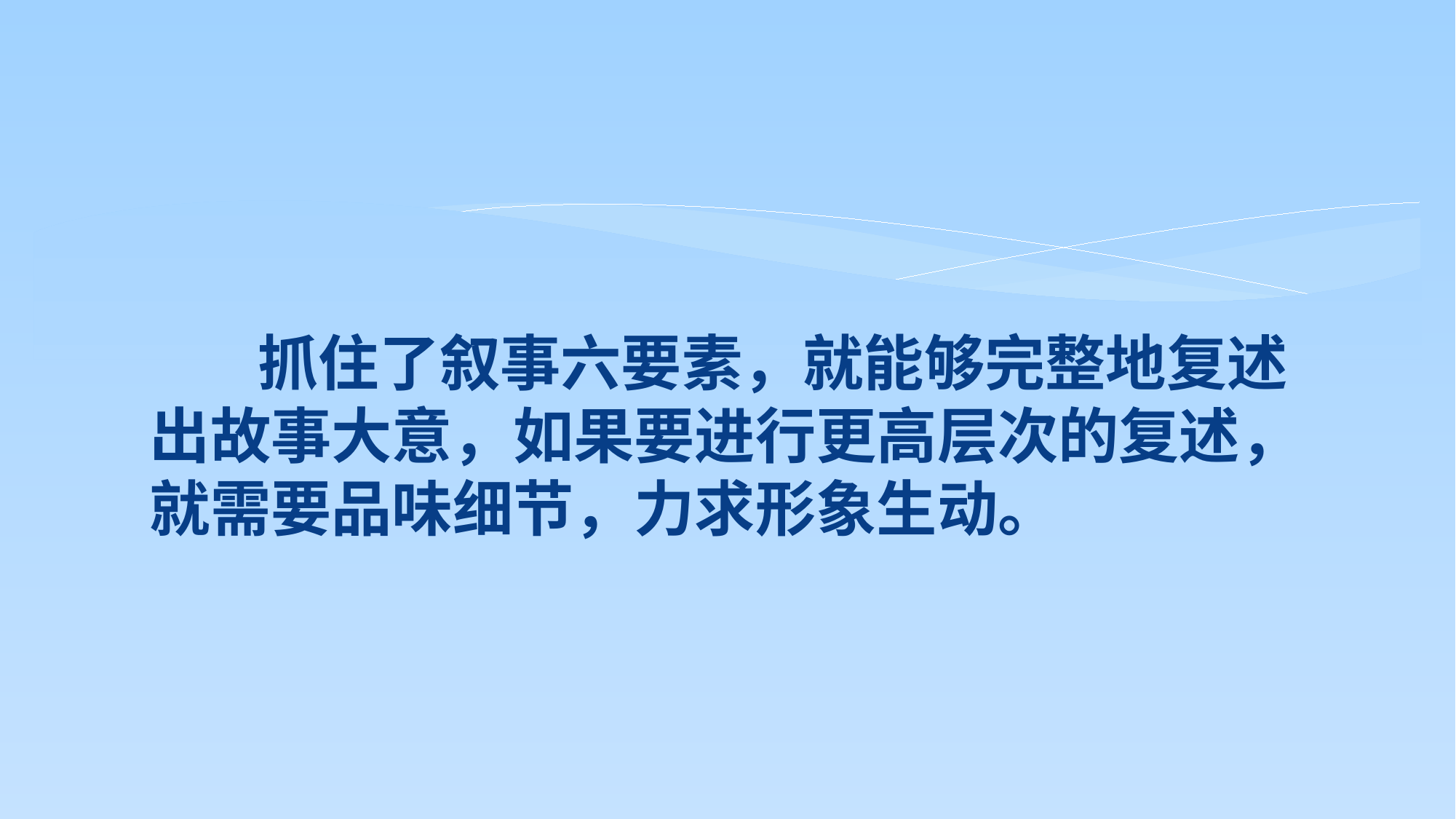

#
        抓住了叙事六要素，就能够完整地复述出故事大意，如果要进行更高层次的复述，就需要品味细节，力求形象生动。